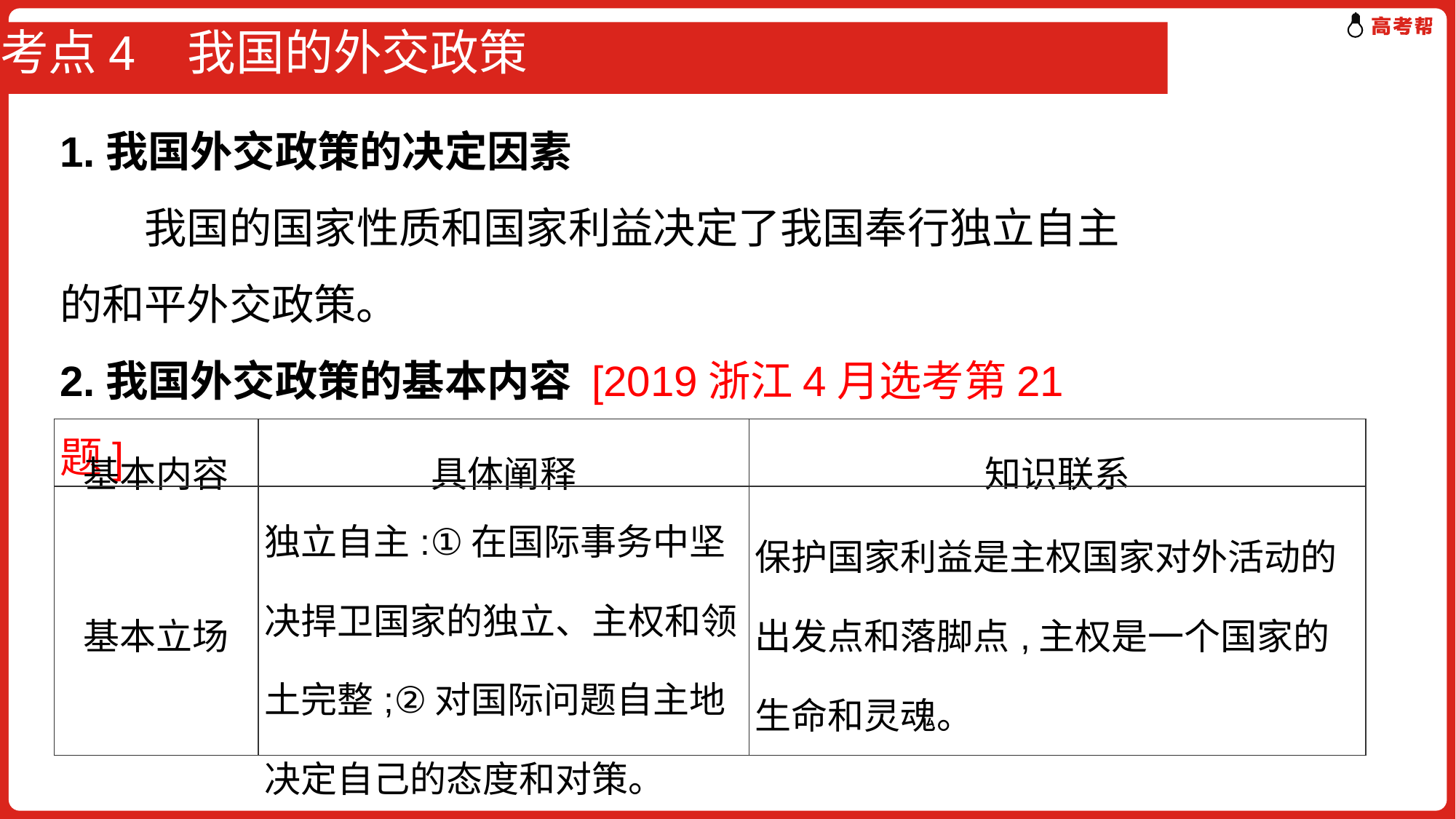

# 考点4   我国的外交政策
1.我国外交政策的决定因素
　　我国的国家性质和国家利益决定了我国奉行独立自主的和平外交政策。
2.我国外交政策的基本内容 [2019浙江4月选考第21题]
| 基本内容 | 具体阐释 | 知识联系 |
| --- | --- | --- |
| 基本立场 | 独立自主:①在国际事务中坚决捍卫国家的独立、主权和领土完整;②对国际问题自主地决定自己的态度和对策。 | 保护国家利益是主权国家对外活动的出发点和落脚点,主权是一个国家的生命和灵魂。 |